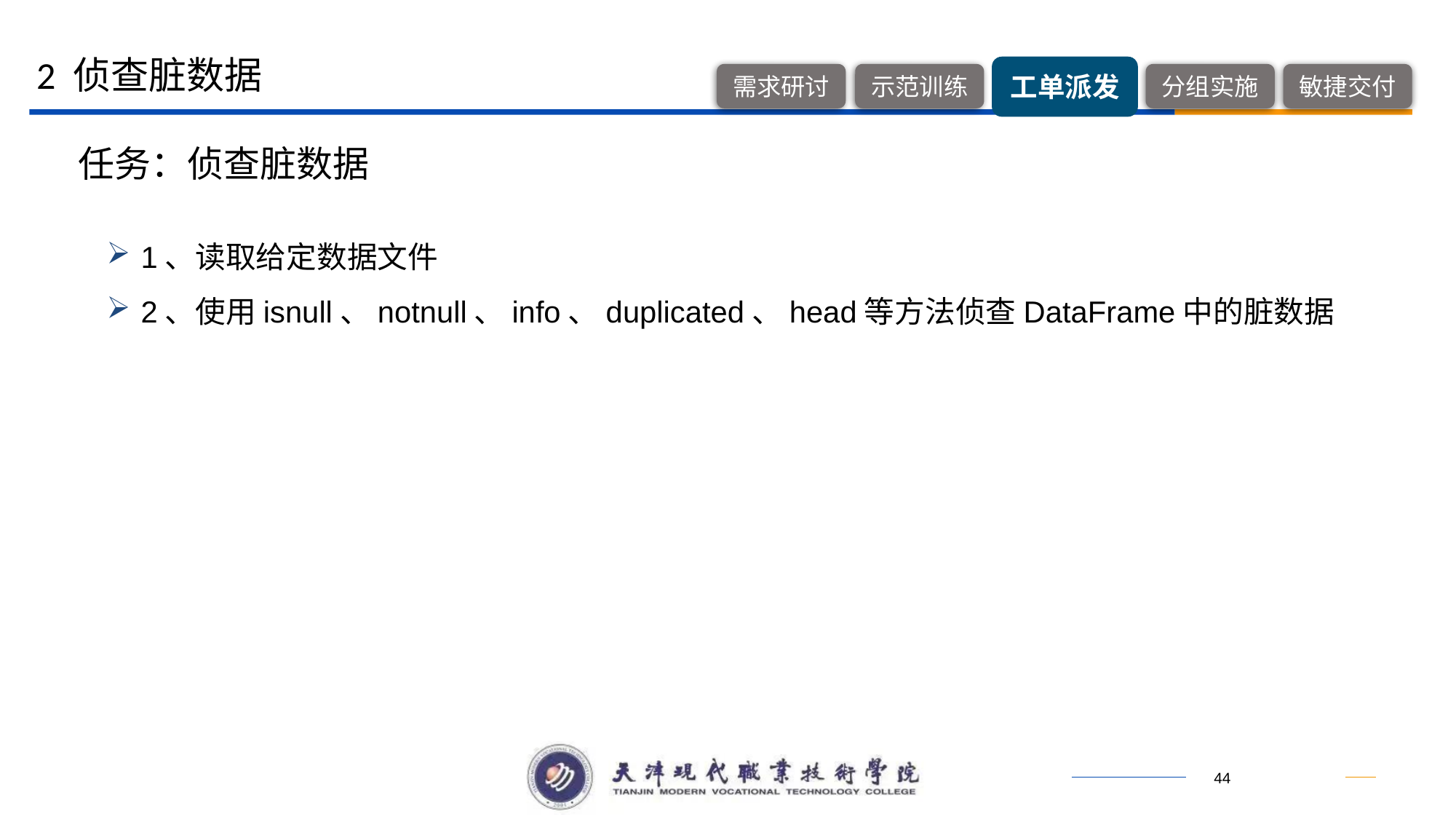

2 侦查脏数据

任务：侦查脏数据
1、读取给定数据文件
2、使用isnull、notnull、info、duplicated、head等方法侦查DataFrame中的脏数据